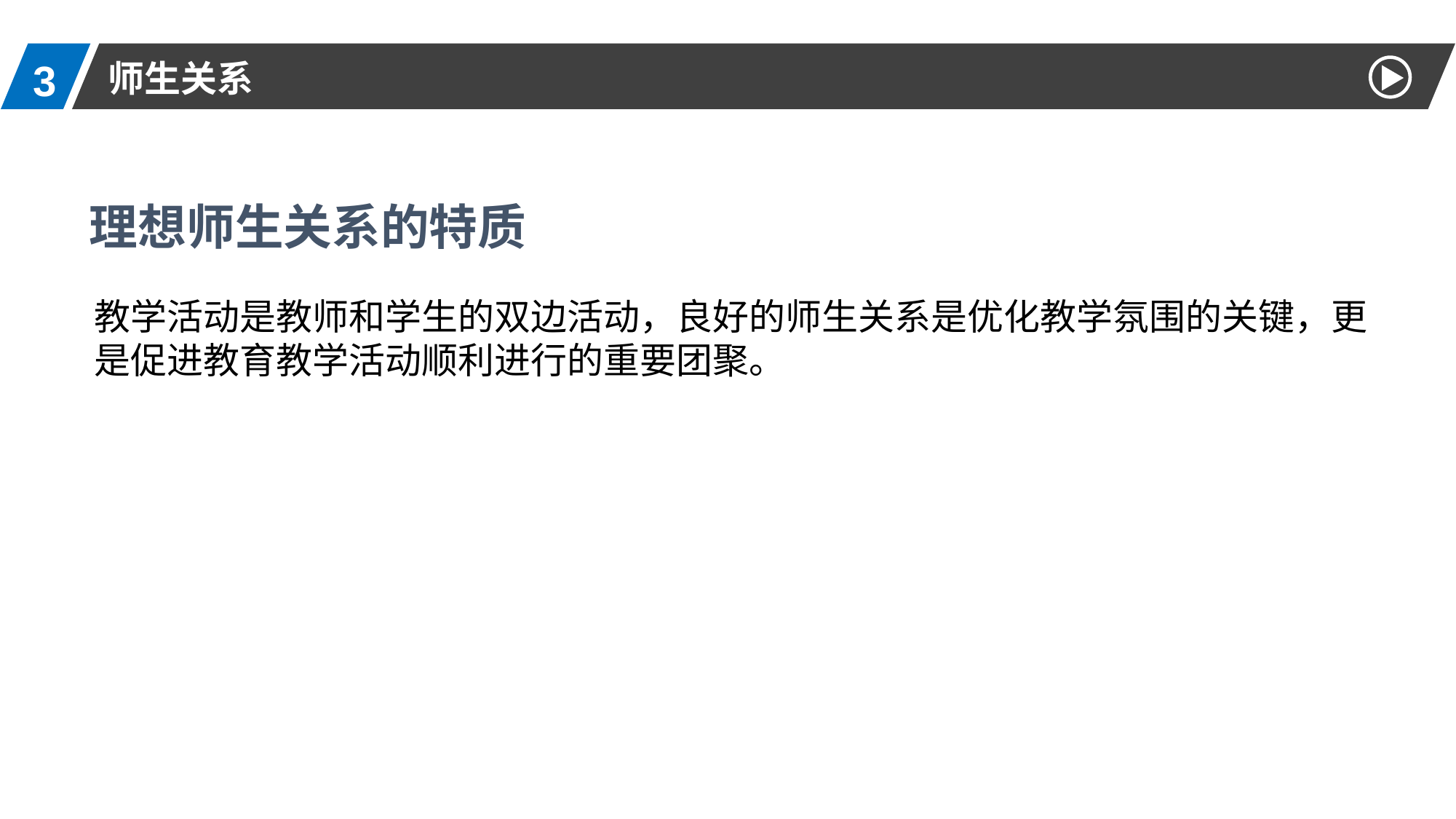

3
师生关系

理想师生关系的特质
教学活动是教师和学生的双边活动，良好的师生关系是优化教学氛围的关键，更是促进教育教学活动顺利进行的重要团聚。